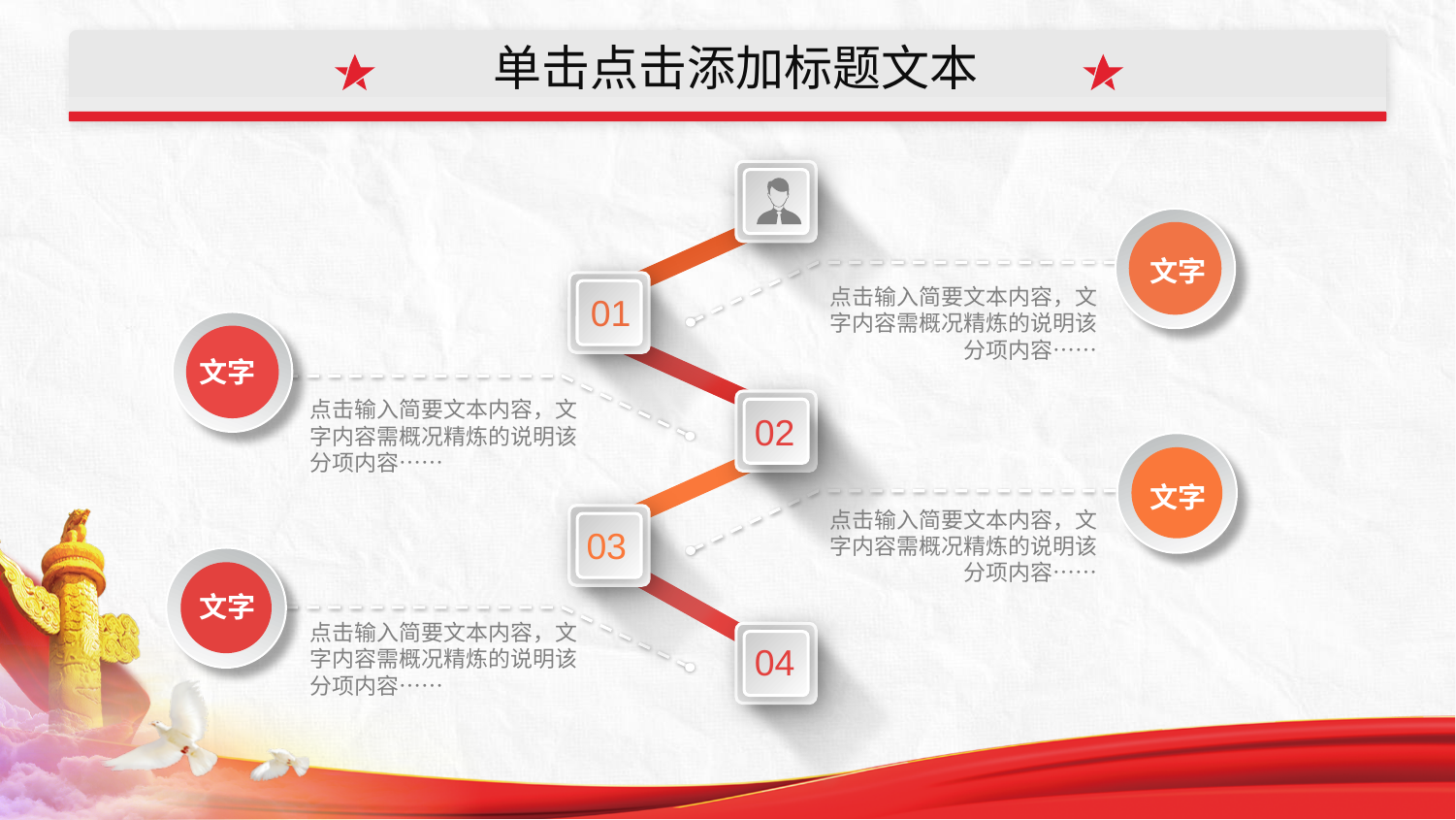

单击点击添加标题文本

文字

01
点击输入简要文本内容，文字内容需概况精炼的说明该分项内容……

文字

点击输入简要文本内容，文字内容需概况精炼的说明该分项内容……

02

文字

点击输入简要文本内容，文字内容需概况精炼的说明该分项内容……

03

文字

点击输入简要文本内容，文字内容需概况精炼的说明该分项内容……

04